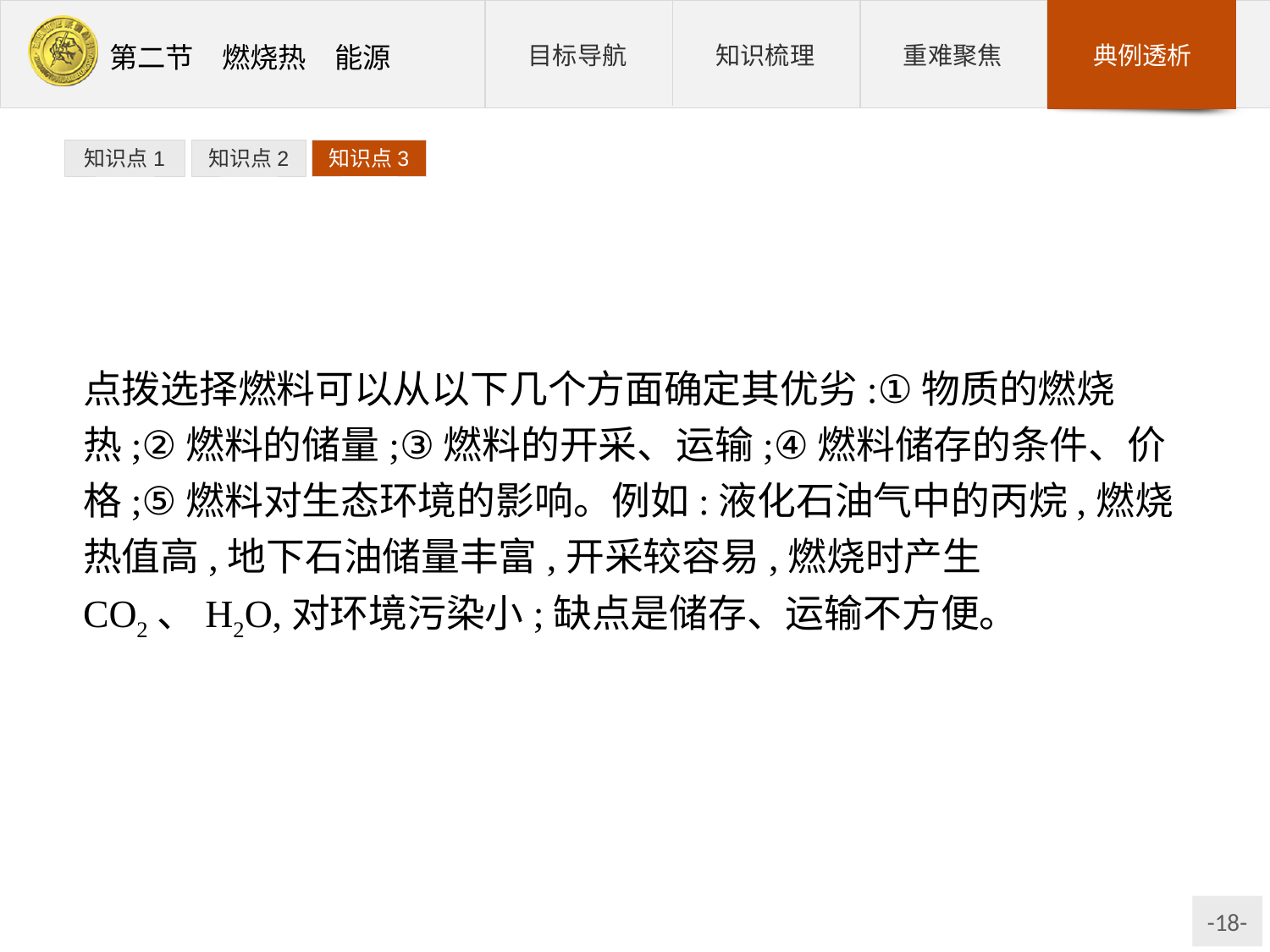

知识点1
知识点2
知识点3
点拨选择燃料可以从以下几个方面确定其优劣:①物质的燃烧热;②燃料的储量;③燃料的开采、运输;④燃料储存的条件、价格;⑤燃料对生态环境的影响。例如:液化石油气中的丙烷,燃烧热值高,地下石油储量丰富,开采较容易,燃烧时产生CO2、H2O,对环境污染小;缺点是储存、运输不方便。